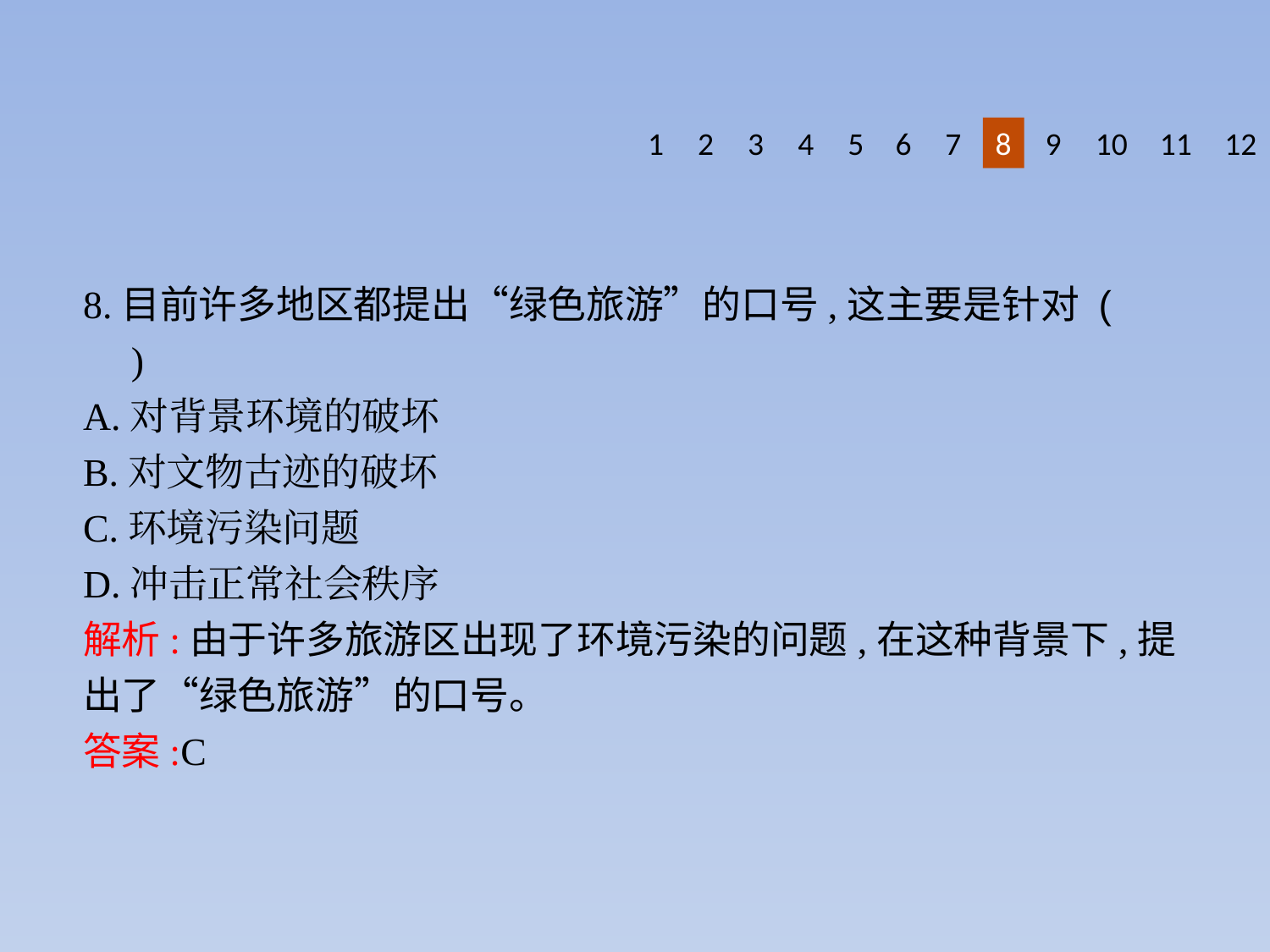

1
2
3
4
5
6
7
8
9
10
11
12
8.目前许多地区都提出“绿色旅游”的口号,这主要是针对 (　　)
A.对背景环境的破坏
B.对文物古迹的破坏
C.环境污染问题
D.冲击正常社会秩序
解析:由于许多旅游区出现了环境污染的问题,在这种背景下,提出了“绿色旅游”的口号。
答案:C